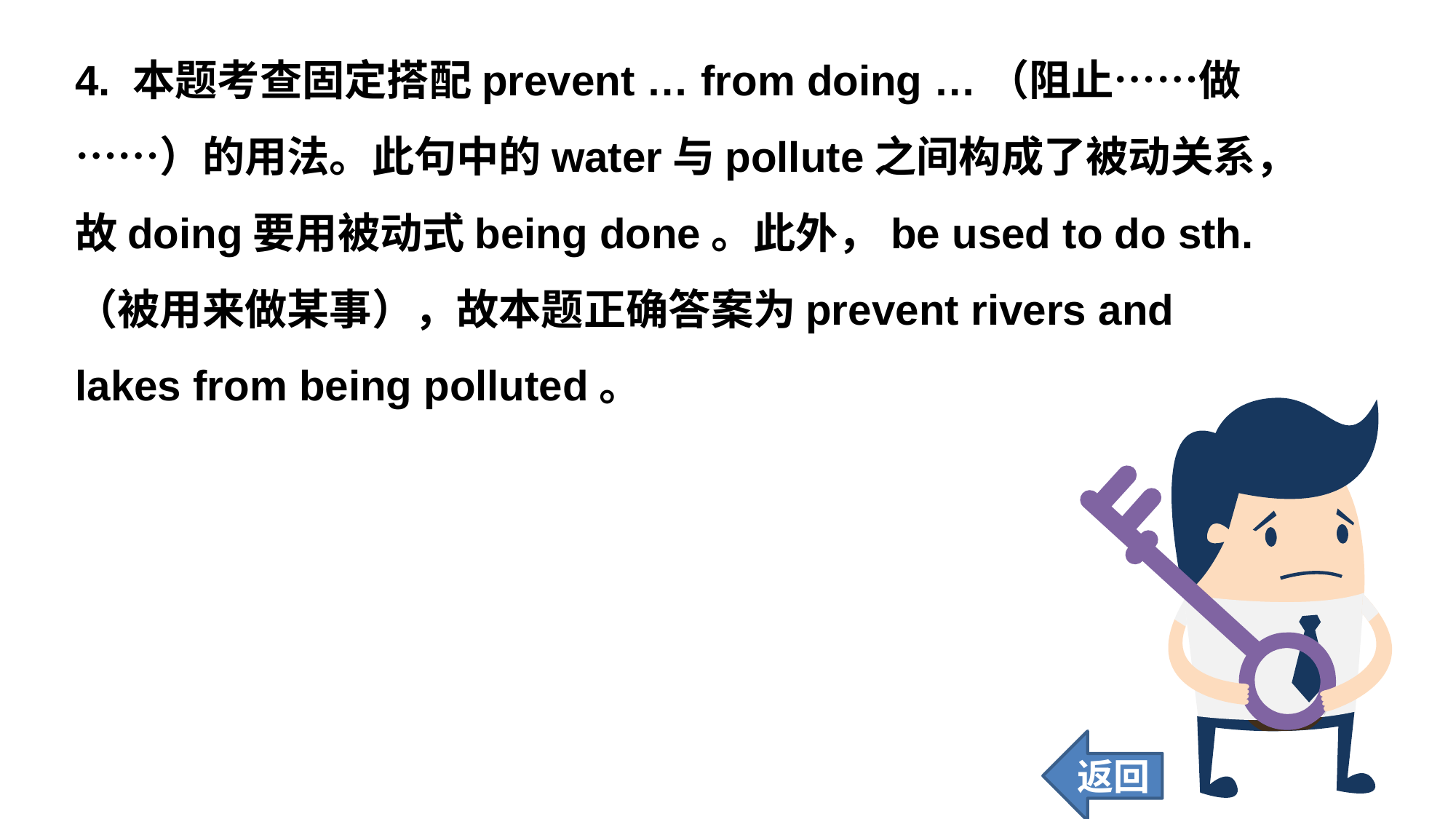

4. 本题考查固定搭配prevent … from doing …（阻止……做……）的用法。此句中的water与pollute之间构成了被动关系，故doing要用被动式being done。此外，be used to do sth.（被用来做某事），故本题正确答案为prevent rivers and lakes from being polluted。

返回
64